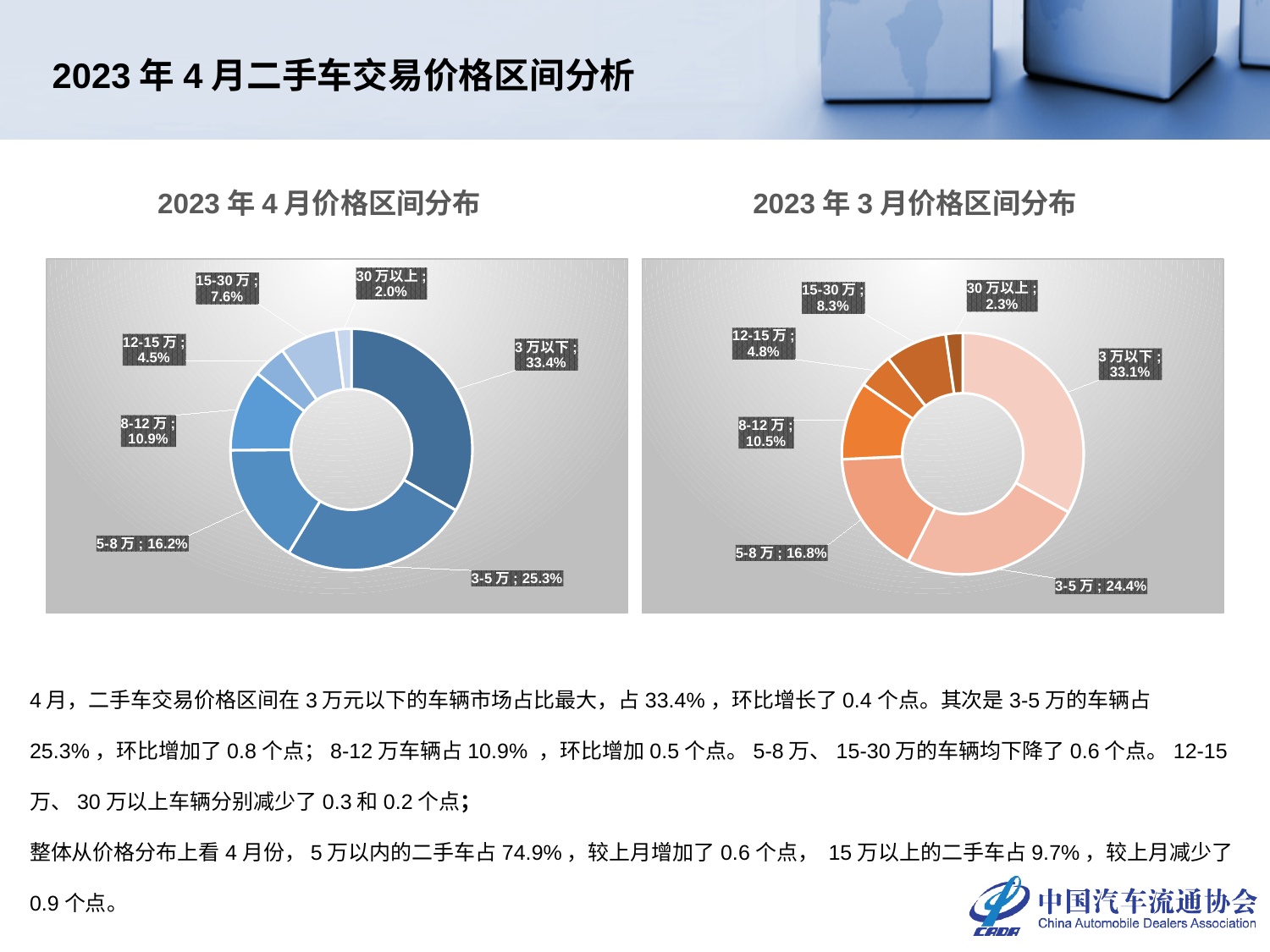

2023年4月二手车交易价格区间分析
2023年4月价格区间分布
2023年3月价格区间分布

### Chart

| Category | 2023年4月 |
|---|---|
| 3万以下 | 0.33419908504709595 |
| 3-5万 | 0.25250145474673213 |
| 5-8万 | 0.16229769558655863 |
| 8-12万 | 0.10931652923449571 |
| 12-15万 | 0.04480146846629482 |
| 15-30万 | 0.07649838913410636 |
| 30万以上 | 0.020385377784716406 |

### Chart

| Category | 2023年3月 |
|---|---|
| 3万以下 | 0.3305996013660196 |
| 3-5万 | 0.24410195212160452 |
| 5-8万 | 0.1677986686809955 |
| 8-12万 | 0.10454197294197802 |
| 12-15万 | 0.047501766769499 |
| 15-30万 | 0.08279907070040245 |
| 30万以上 | 0.022656967419500903 |
4月，二手车交易价格区间在3万元以下的车辆市场占比最大，占33.4%，环比增长了0.4个点。其次是3-5万的车辆占25.3%，环比增加了0.8个点；8-12万车辆占10.9% ，环比增加0.5个点。5-8万、15-30万的车辆均下降了0.6个点。12-15万、30万以上车辆分别减少了0.3和0.2个点；
整体从价格分布上看4月份，5万以内的二手车占74.9%，较上月增加了0.6个点， 15万以上的二手车占9.7%，较上月减少了0.9个点。